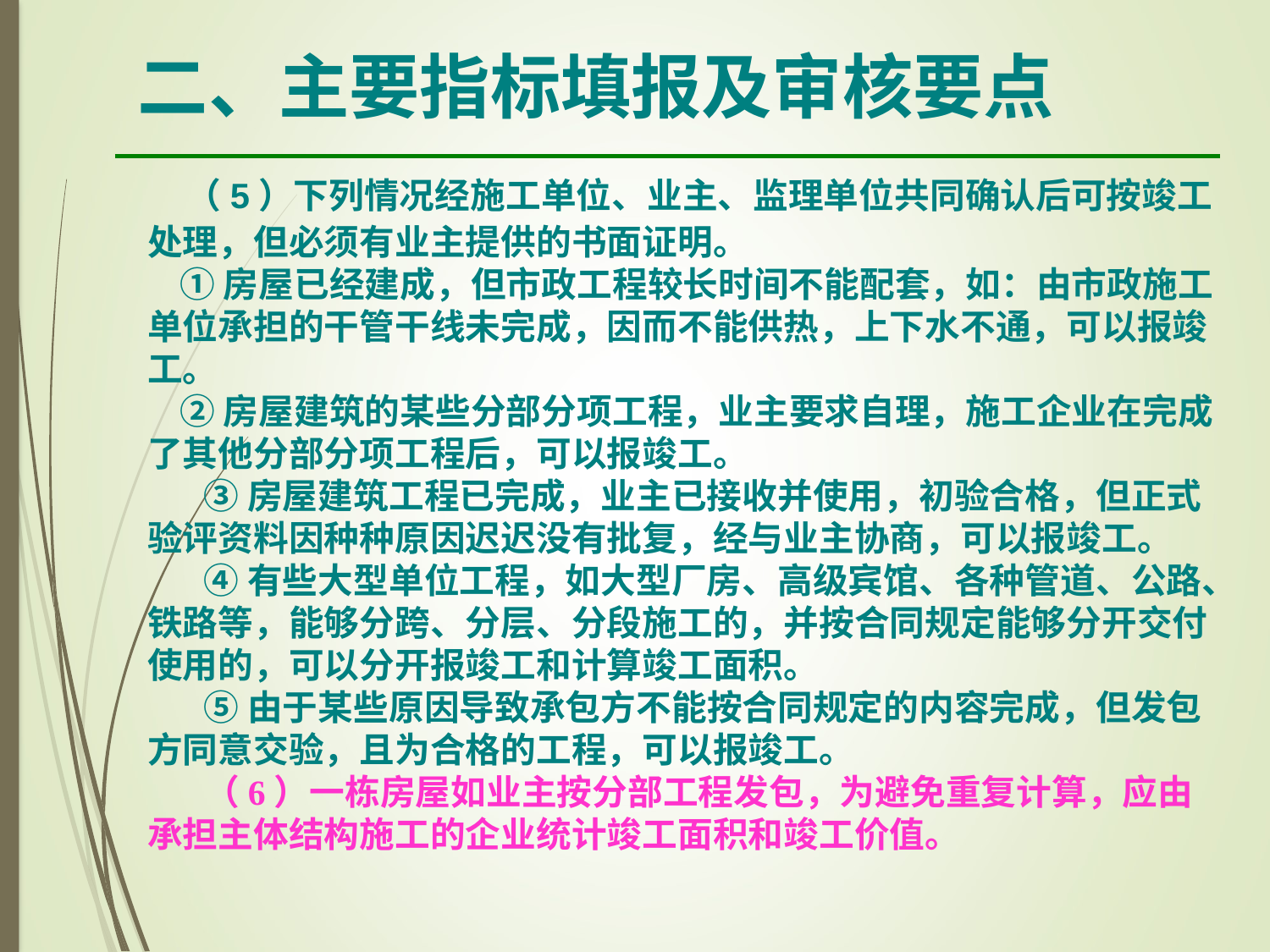

二、主要指标填报及审核要点
  （5）下列情况经施工单位、业主、监理单位共同确认后可按竣工处理，但必须有业主提供的书面证明。
    ①房屋已经建成，但市政工程较长时间不能配套，如：由市政施工单位承担的干管干线未完成，因而不能供热，上下水不通，可以报竣工。
    ②房屋建筑的某些分部分项工程，业主要求自理，施工企业在完成了其他分部分项工程后，可以报竣工。
       ③房屋建筑工程已完成，业主已接收并使用，初验合格，但正式验评资料因种种原因迟迟没有批复，经与业主协商，可以报竣工。
       ④有些大型单位工程，如大型厂房、高级宾馆、各种管道、公路、铁路等，能够分跨、分层、分段施工的，并按合同规定能够分开交付使用的，可以分开报竣工和计算竣工面积。
       ⑤由于某些原因导致承包方不能按合同规定的内容完成，但发包方同意交验，且为合格的工程，可以报竣工。
      （6）一栋房屋如业主按分部工程发包，为避免重复计算，应由承担主体结构施工的企业统计竣工面积和竣工价值。